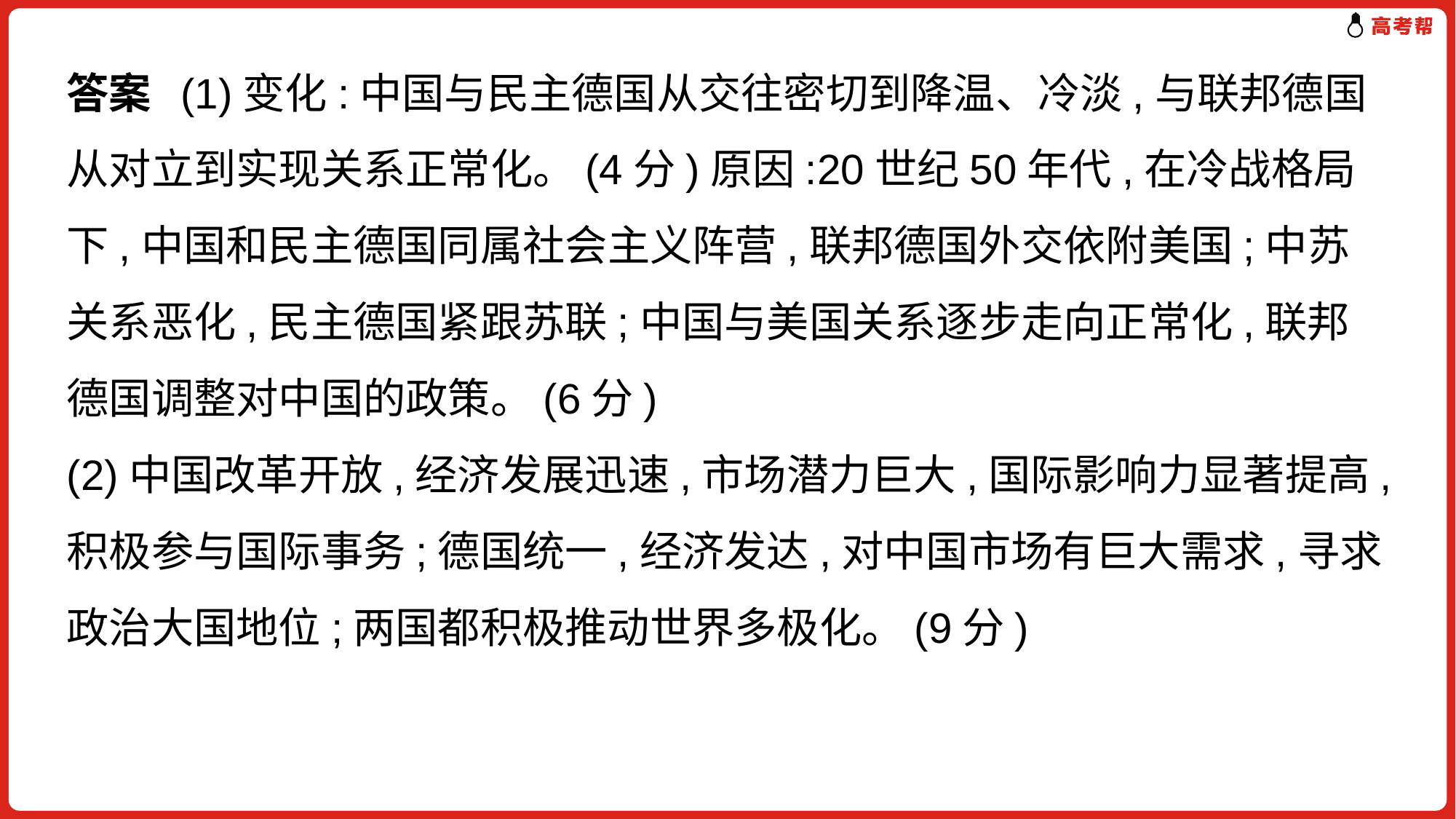

答案  (1)变化:中国与民主德国从交往密切到降温、冷淡,与联邦德国从对立到实现关系正常化。(4分)原因:20世纪50年代,在冷战格局下,中国和民主德国同属社会主义阵营,联邦德国外交依附美国;中苏关系恶化,民主德国紧跟苏联;中国与美国关系逐步走向正常化,联邦德国调整对中国的政策。(6分)
(2)中国改革开放,经济发展迅速,市场潜力巨大,国际影响力显著提高,积极参与国际事务;德国统一,经济发达,对中国市场有巨大需求,寻求政治大国地位;两国都积极推动世界多极化。(9分)